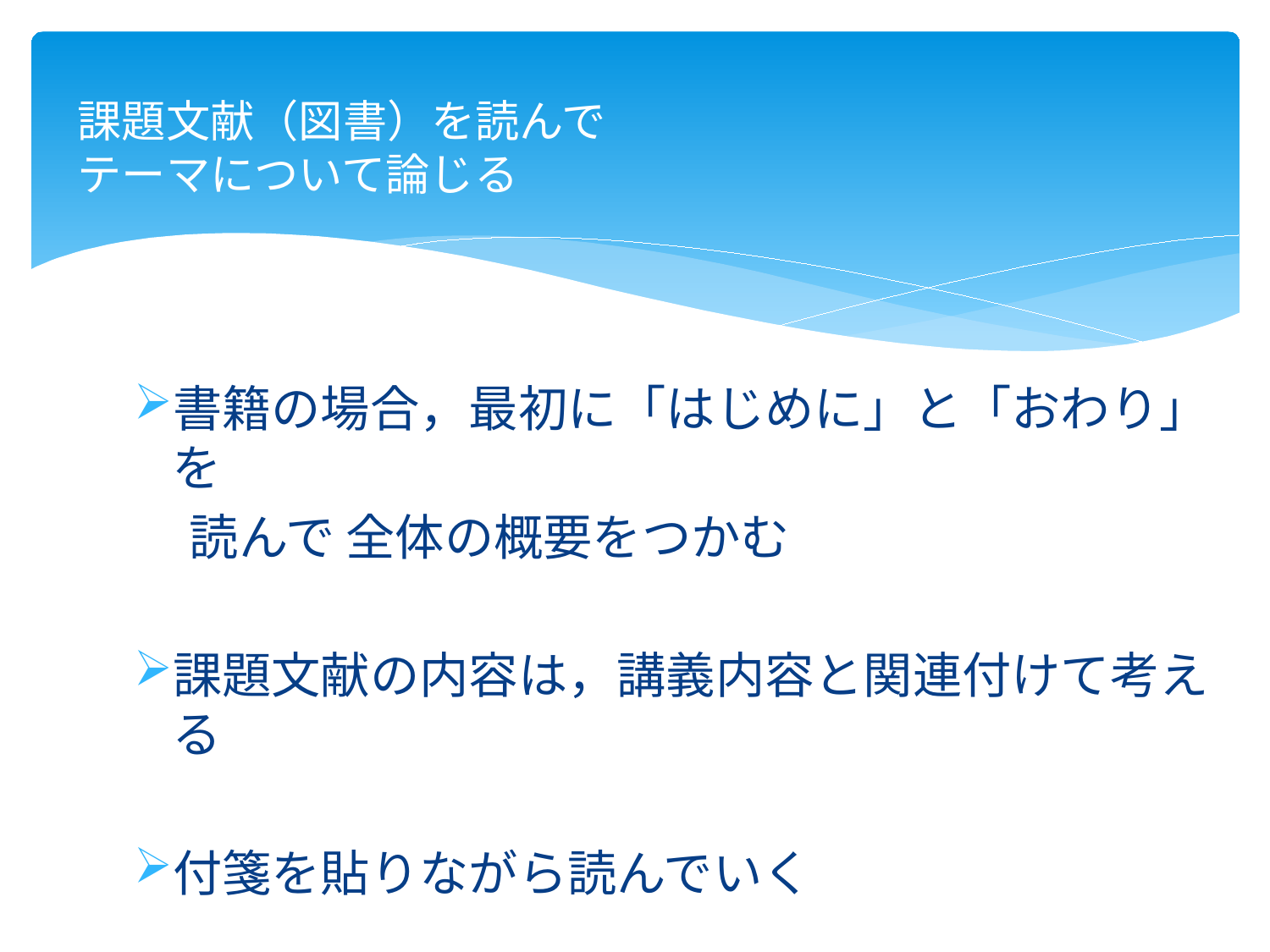

# 課題文献（図書）を読んで テーマについて論じる
書籍の場合，最初に「はじめに」と「おわり」を
    読んで 全体の概要をつかむ

課題文献の内容は，講義内容と関連付けて考える

付箋を貼りながら読んでいく